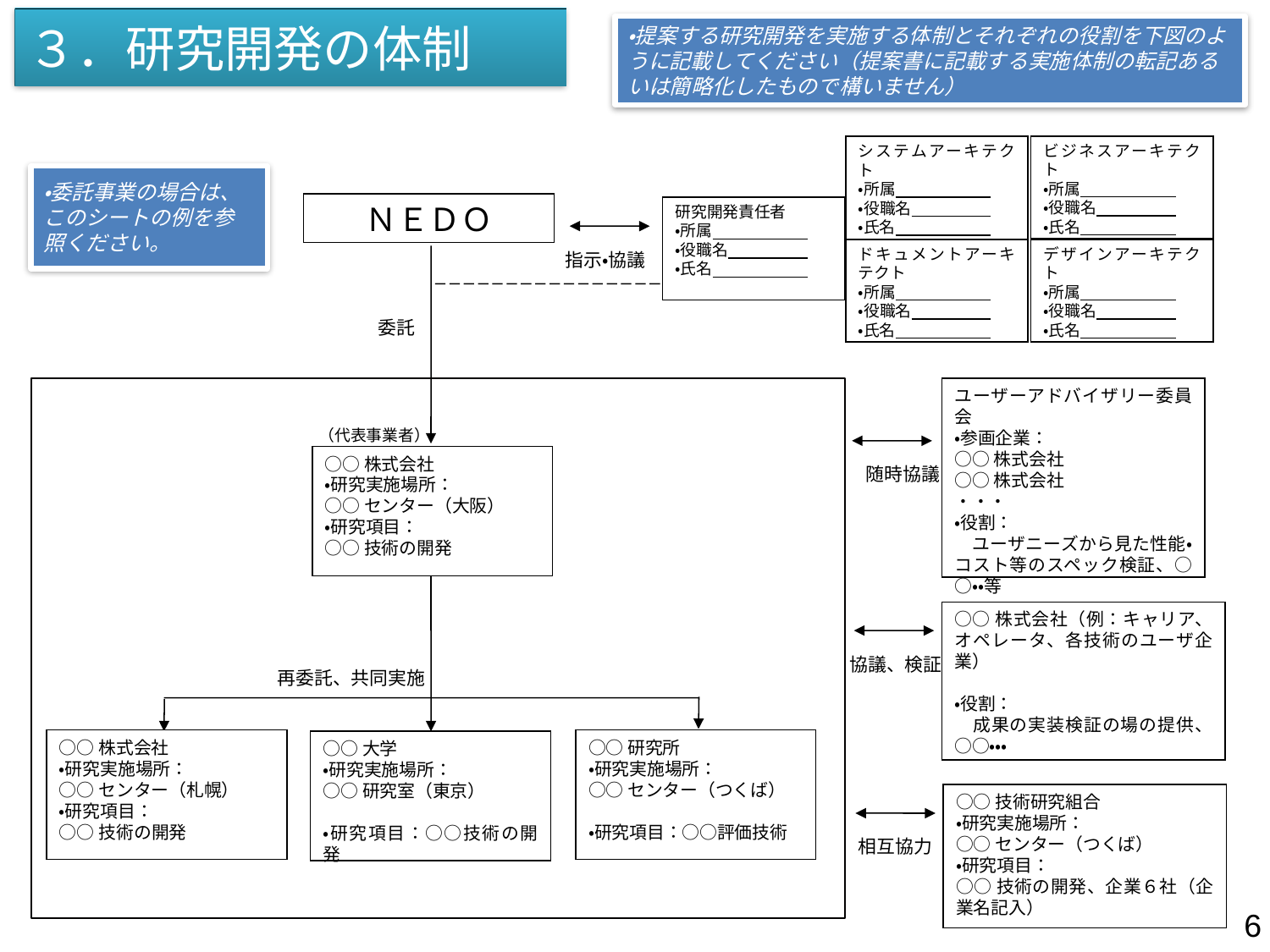

３．研究開発の体制
・提案する研究開発を実施する体制とそれぞれの役割を下図のように記載してください（提案書に記載する実施体制の転記あるいは簡略化したもので構いません）
ビジネスアーキテクト
・所属
・役職名
・氏名
システムアーキテクト
・所属
・役職名
・氏名
・委託事業の場合は、このシートの例を参照ください。
ＮＥＤＯ
研究開発責任者
・所属
・役職名
・氏名

ドキュメントアーキテクト
・所属
・役職名
・氏名
デザインアーキテクト
・所属
・役職名
・氏名
指示・協議

委託

ユーザーアドバイザリー委員会
・参画企業：
○○株式会社
○○株式会社
・・・
・役割：
　ユーザニーズから見た性能・コスト等のスペック検証、○○・・等

（代表事業者）

○○株式会社
・研究実施場所：
○○センター（大阪）
・研究項目：
○○技術の開発

　随時協議

○○株式会社（例：キャリア、オペレータ、各技術のユーザ企業）

・役割：
　成果の実装検証の場の提供、○○・・・

協議、検証
再委託、共同実施

○○株式会社
・研究実施場所：
○○センター（札幌）
・研究項目：
○○技術の開発

○○研究所
・研究実施場所：
○○センター（つくば）

・研究項目：○○評価技術

○○大学
・研究実施場所：
○○研究室（東京）

・研究項目：○○技術の開発

○○技術研究組合
・研究実施場所：
○○センター（つくば）
・研究項目：
○○技術の開発、企業６社（企業名記入）

相互協力
6